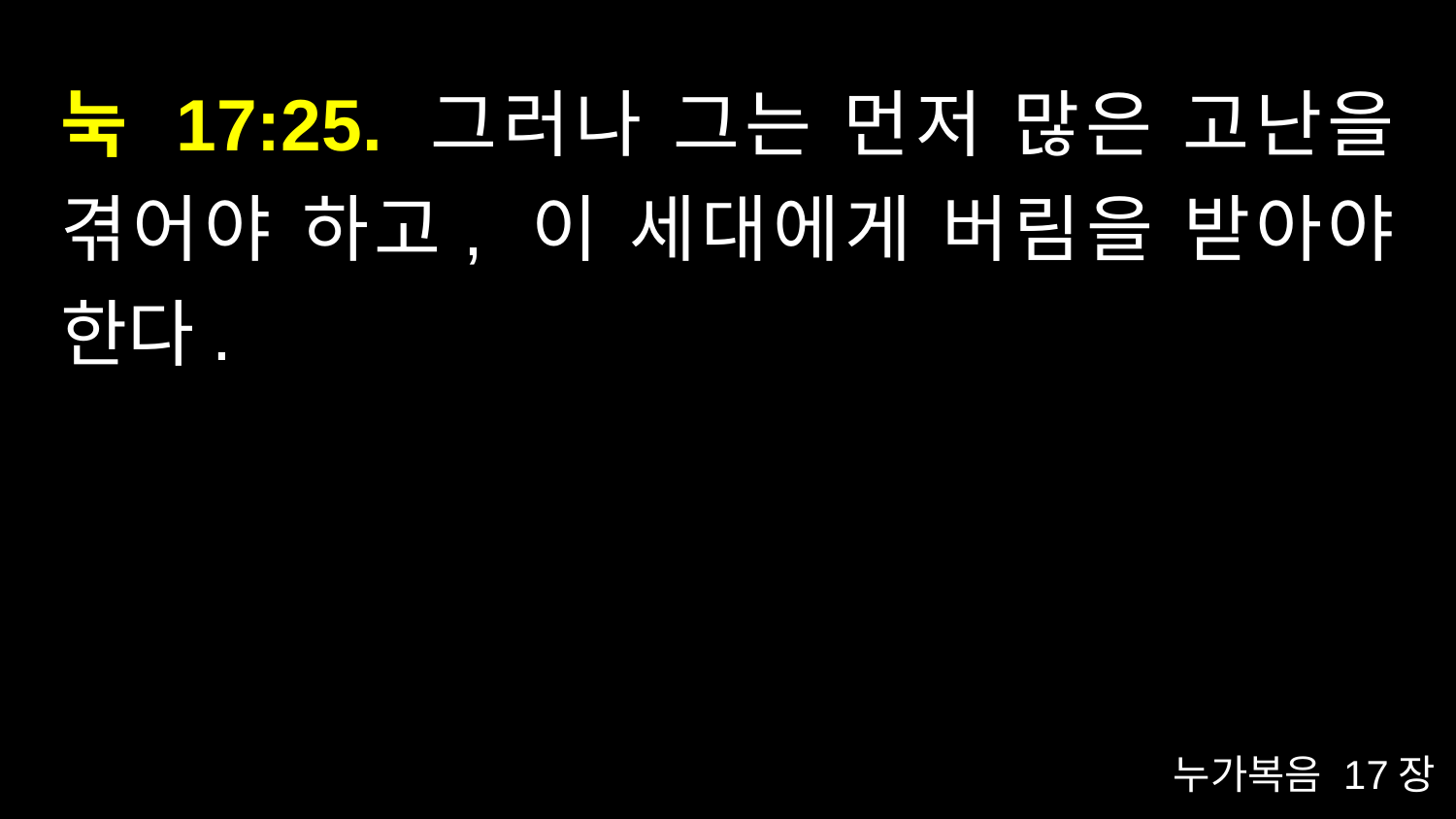

# 눅 17:25. 그러나 그는 먼저 많은 고난을 겪어야 하고, 이 세대에게 버림을 받아야 한다.
누가복음 17장